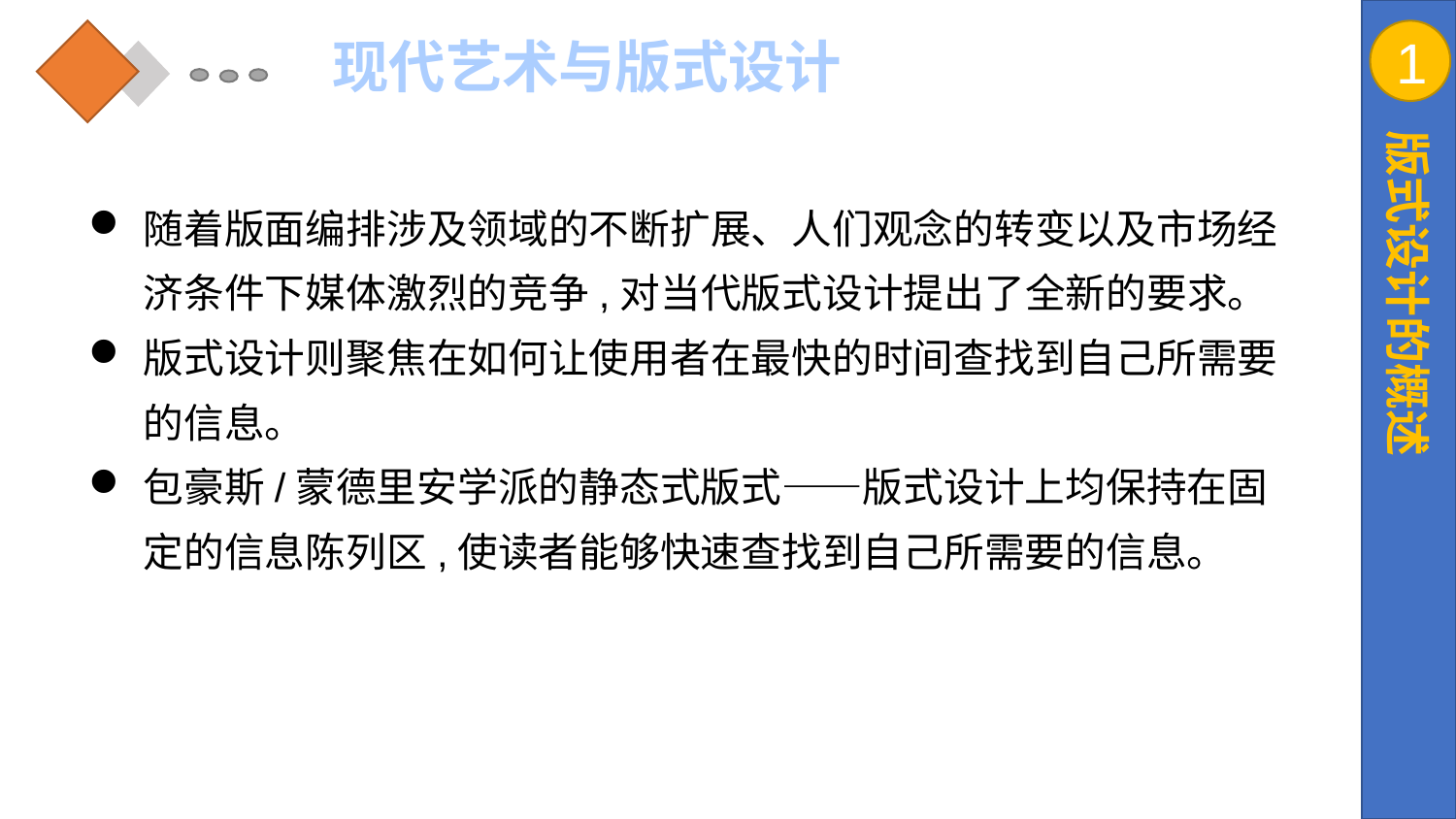

1
现代艺术与版式设计

版式设计的概述
随着版面编排涉及领域的不断扩展、人们观念的转变以及市场经济条件下媒体激烈的竞争,对当代版式设计提出了全新的要求。
版式设计则聚焦在如何让使用者在最快的时间查找到自己所需要的信息。
包豪斯/蒙德里安学派的静态式版式——版式设计上均保持在固定的信息陈列区,使读者能够快速查找到自己所需要的信息。